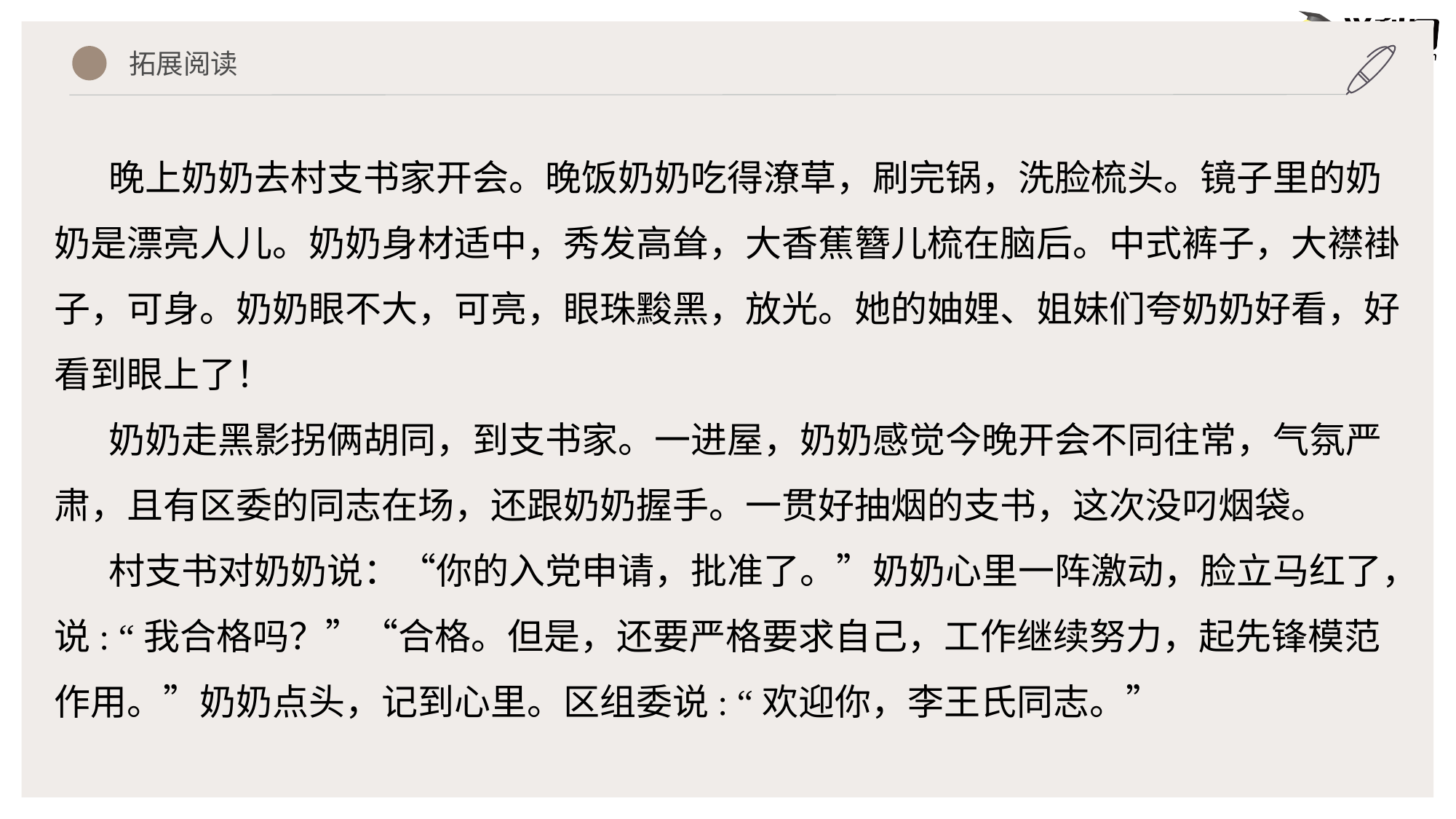

拓展阅读

晚上奶奶去村支书家开会。晚饭奶奶吃得潦草，刷完锅，洗脸梳头。镜子里的奶奶是漂亮人儿。奶奶身材适中，秀发高耸，大香蕉簪儿梳在脑后。中式裤子，大襟褂子，可身。奶奶眼不大，可亮，眼珠黢黑，放光。她的妯娌、姐妹们夸奶奶好看，好看到眼上了！
奶奶走黑影拐俩胡同，到支书家。一进屋，奶奶感觉今晚开会不同往常，气氛严肃，且有区委的同志在场，还跟奶奶握手。一贯好抽烟的支书，这次没叼烟袋。
村支书对奶奶说：“你的入党申请，批准了。”奶奶心里一阵激动，脸立马红了，说: “我合格吗？”“合格。但是，还要严格要求自己，工作继续努力，起先锋模范作用。”奶奶点头，记到心里。区组委说: “欢迎你，李王氏同志。”